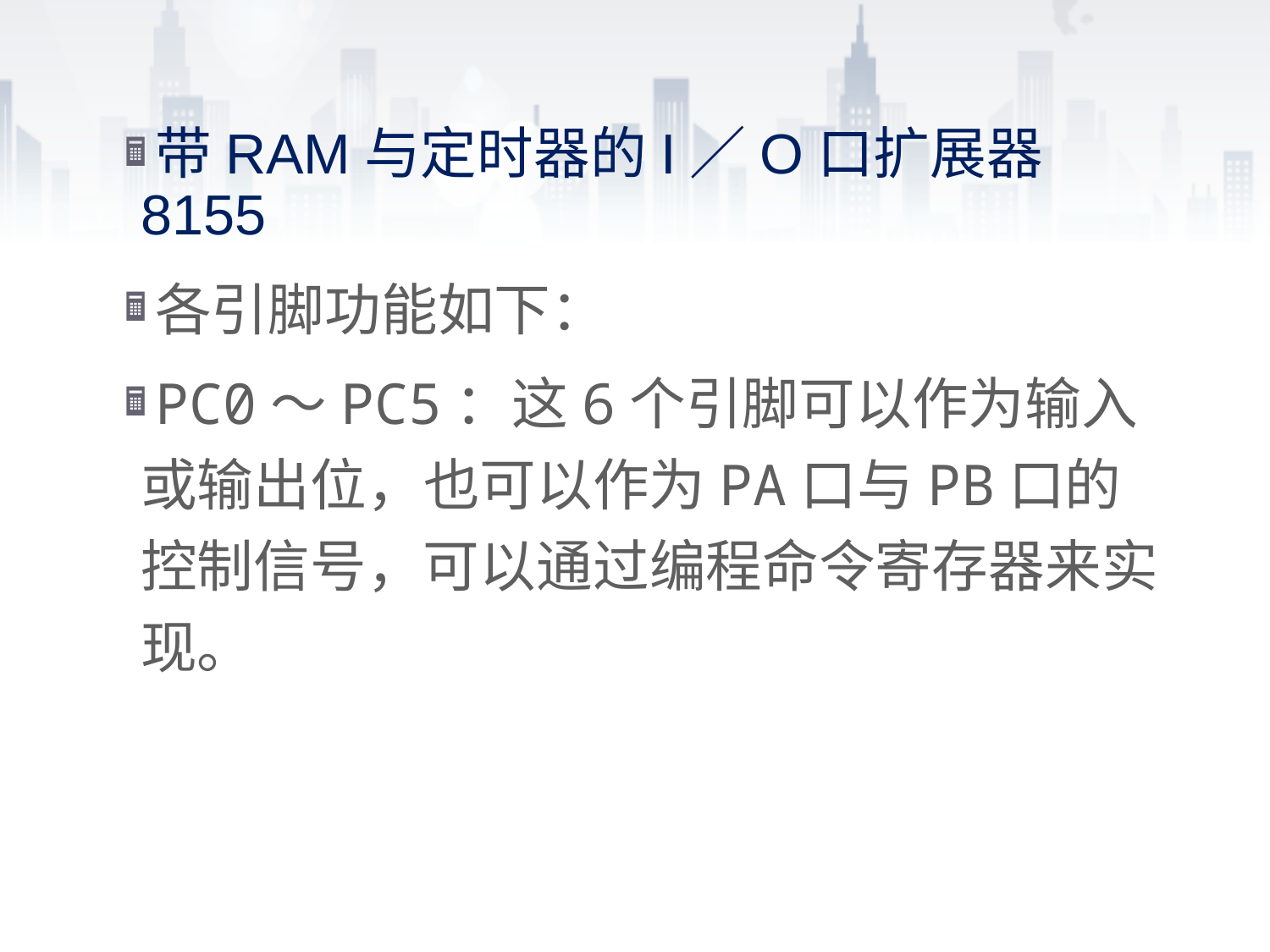

带RAM与定时器的I／O口扩展器8155
各引脚功能如下：
PC0～PC5：这6个引脚可以作为输入或输出位，也可以作为PA口与PB口的控制信号，可以通过编程命令寄存器来实现。